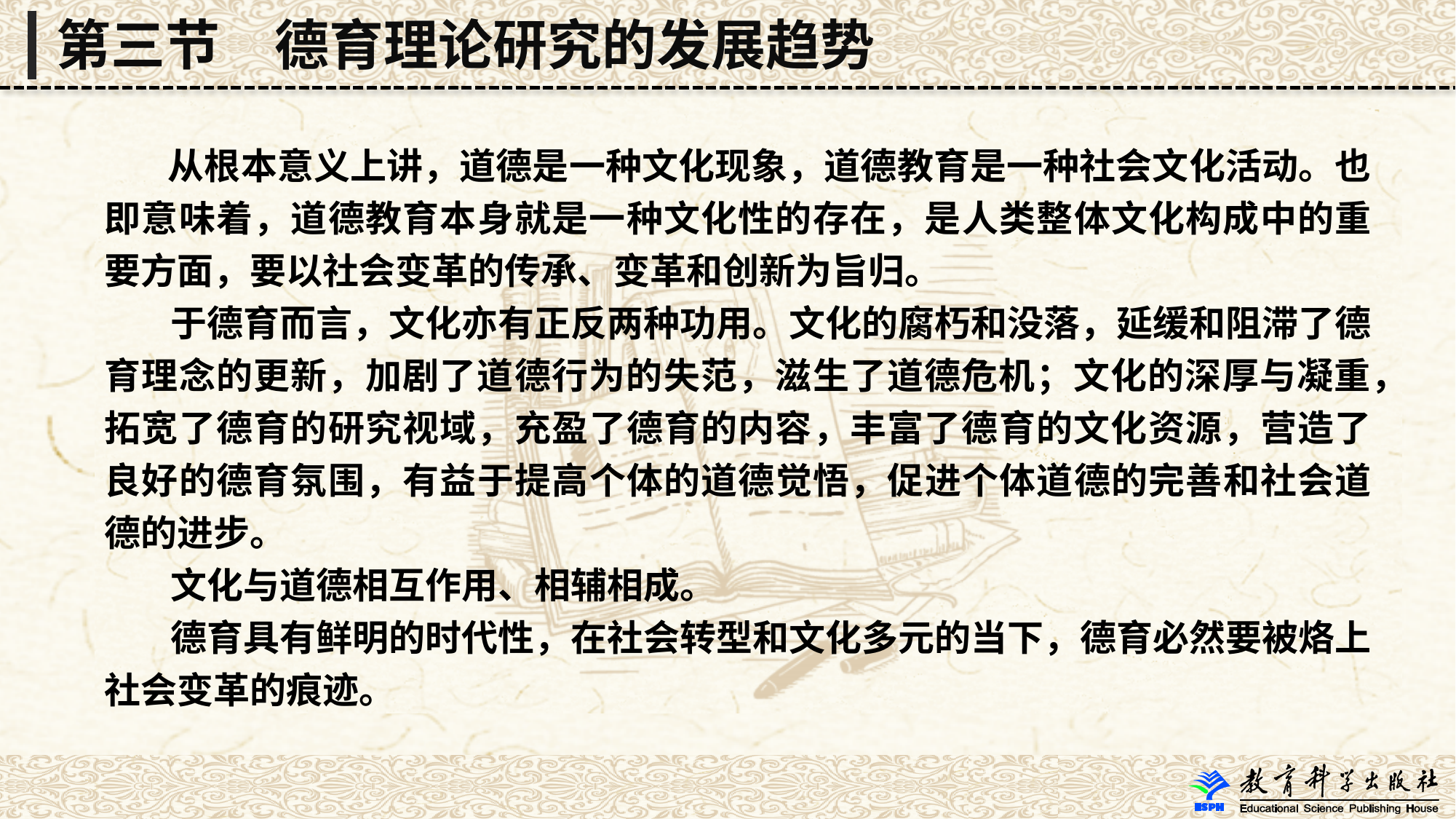

第三节　德育理论研究的发展趋势
        从根本意义上讲，道德是一种文化现象，道德教育是一种社会文化活动。也即意味着，道德教育本身就是一种文化性的存在，是人类整体文化构成中的重要方面，要以社会变革的传承、变革和创新为旨归。
       于德育而言，文化亦有正反两种功用。文化的腐朽和没落，延缓和阻滞了德育理念的更新，加剧了道德行为的失范，滋生了道德危机；文化的深厚与凝重，拓宽了德育的研究视域，充盈了德育的内容，丰富了德育的文化资源，营造了良好的德育氛围，有益于提高个体的道德觉悟，促进个体道德的完善和社会道德的进步。
       文化与道德相互作用、相辅相成。
       德育具有鲜明的时代性，在社会转型和文化多元的当下，德育必然要被烙上社会变革的痕迹。